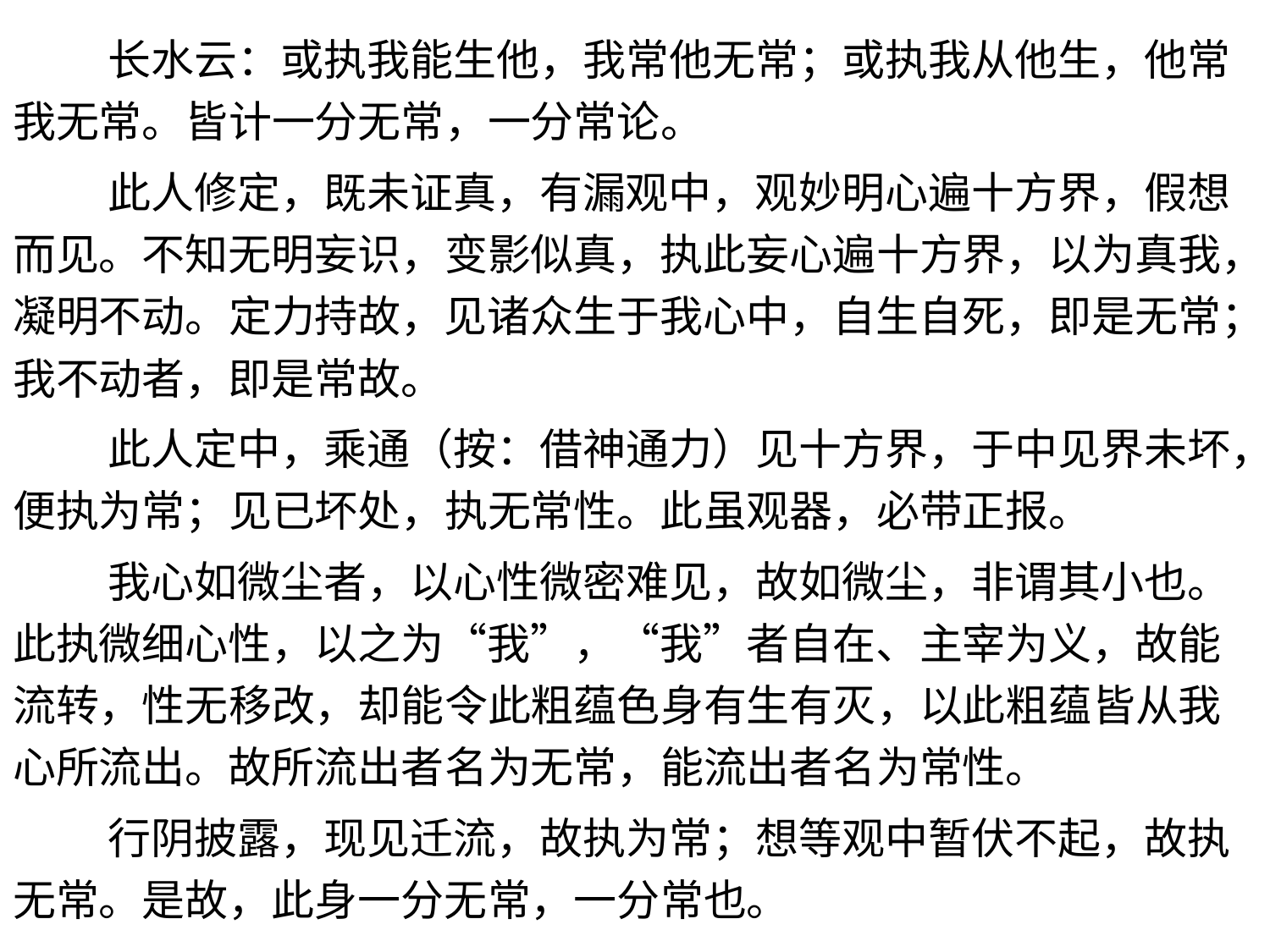

长水云：或执我能生他，我常他无常；或执我从他生，他常我无常。皆计一分无常，一分常论。
         此人修定，既未证真，有漏观中，观妙明心遍十方界，假想而见。不知无明妄识，变影似真，执此妄心遍十方界，以为真我，凝明不动。定力持故，见诸众生于我心中，自生自死，即是无常；我不动者，即是常故。
         此人定中，乘通（按：借神通力）见十方界，于中见界未坏，便执为常；见已坏处，执无常性。此虽观器，必带正报。
         我心如微尘者，以心性微密难见，故如微尘，非谓其小也。此执微细心性，以之为“我”，“我”者自在、主宰为义，故能流转，性无移改，却能令此粗蕴色身有生有灭，以此粗蕴皆从我心所流出。故所流出者名为无常，能流出者名为常性。
         行阴披露，现见迁流，故执为常；想等观中暂伏不起，故执无常。是故，此身一分无常，一分常也。